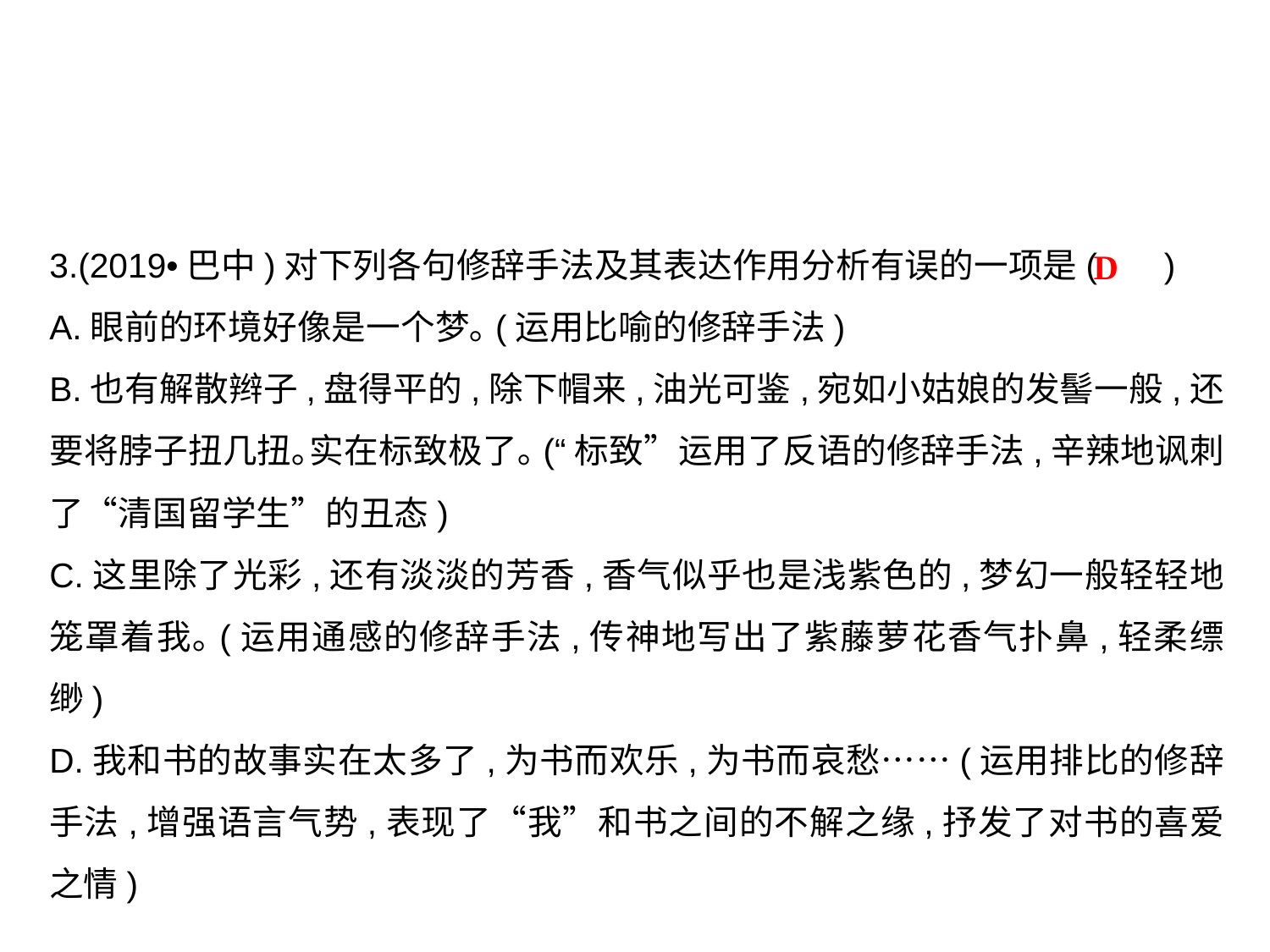

3.(2019•巴中)对下列各句修辞手法及其表达作用分析有误的一项是(       )
A.眼前的环境好像是一个梦｡(运用比喻的修辞手法)
B.也有解散辫子,盘得平的,除下帽来,油光可鉴,宛如小姑娘的发髻一般,还要将脖子扭几扭｡实在标致极了｡(“标致”运用了反语的修辞手法,辛辣地讽刺了“清国留学生”的丑态)
C.这里除了光彩,还有淡淡的芳香,香气似乎也是浅紫色的,梦幻一般轻轻地笼罩着我｡(运用通感的修辞手法,传神地写出了紫藤萝花香气扑鼻,轻柔缥缈)
D.我和书的故事实在太多了,为书而欢乐,为书而哀愁……(运用排比的修辞手法,增强语言气势,表现了“我”和书之间的不解之缘,抒发了对书的喜爱之情)
D